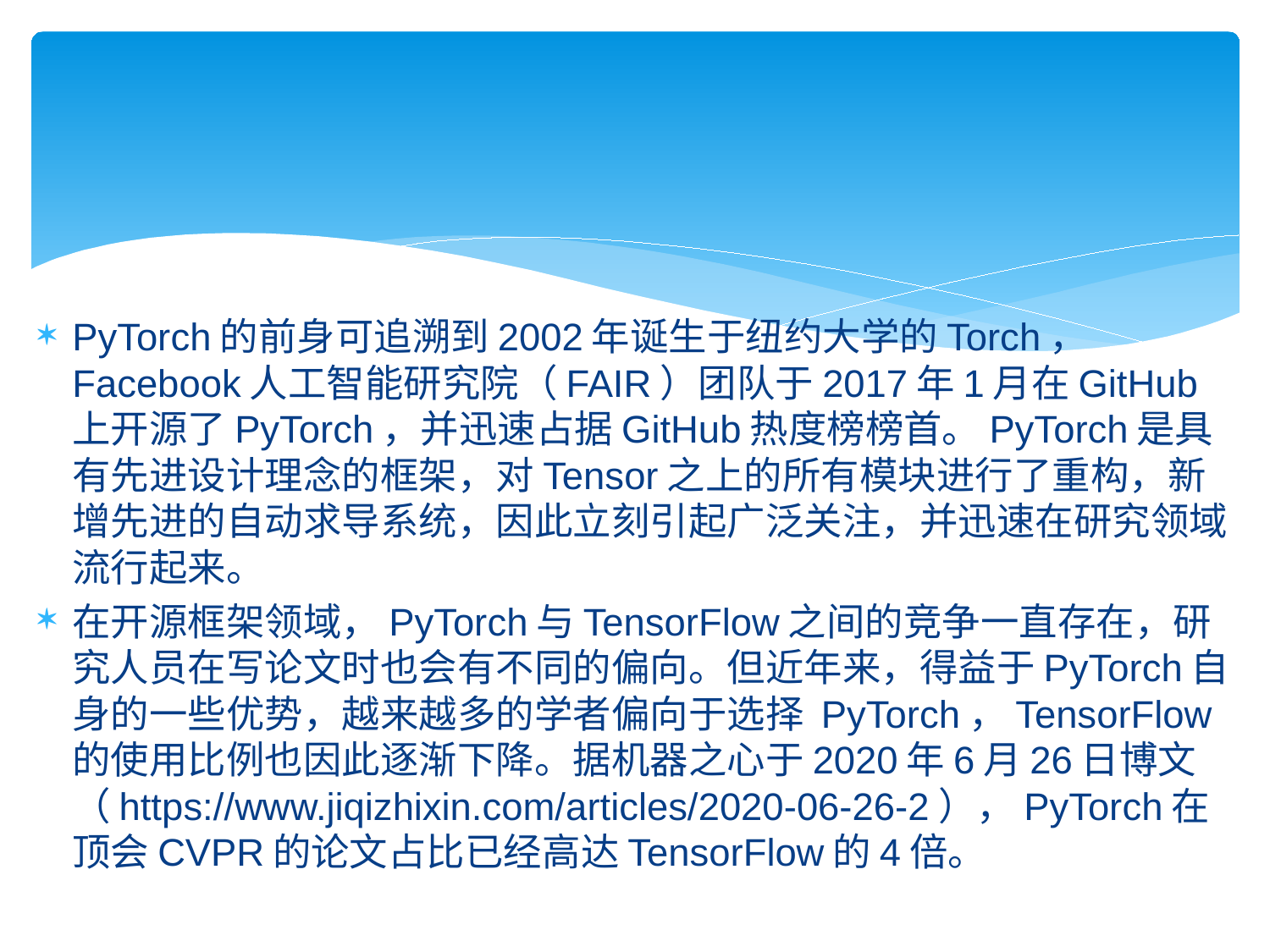

#
PyTorch的前身可追溯到2002年诞生于纽约大学的Torch， Facebook人工智能研究院（FAIR）团队于2017年1月在GitHub上开源了PyTorch，并迅速占据GitHub热度榜榜首。PyTorch是具有先进设计理念的框架，对Tensor之上的所有模块进行了重构，新增先进的自动求导系统，因此立刻引起广泛关注，并迅速在研究领域流行起来。
在开源框架领域，PyTorch与TensorFlow之间的竞争一直存在，研究人员在写论文时也会有不同的偏向。但近年来，得益于PyTorch自身的一些优势，越来越多的学者偏向于选择 PyTorch，TensorFlow的使用比例也因此逐渐下降。据机器之心于2020年6月26日博文（https://www.jiqizhixin.com/articles/2020-06-26-2），PyTorch在顶会CVPR的论文占比已经高达TensorFlow的4倍。